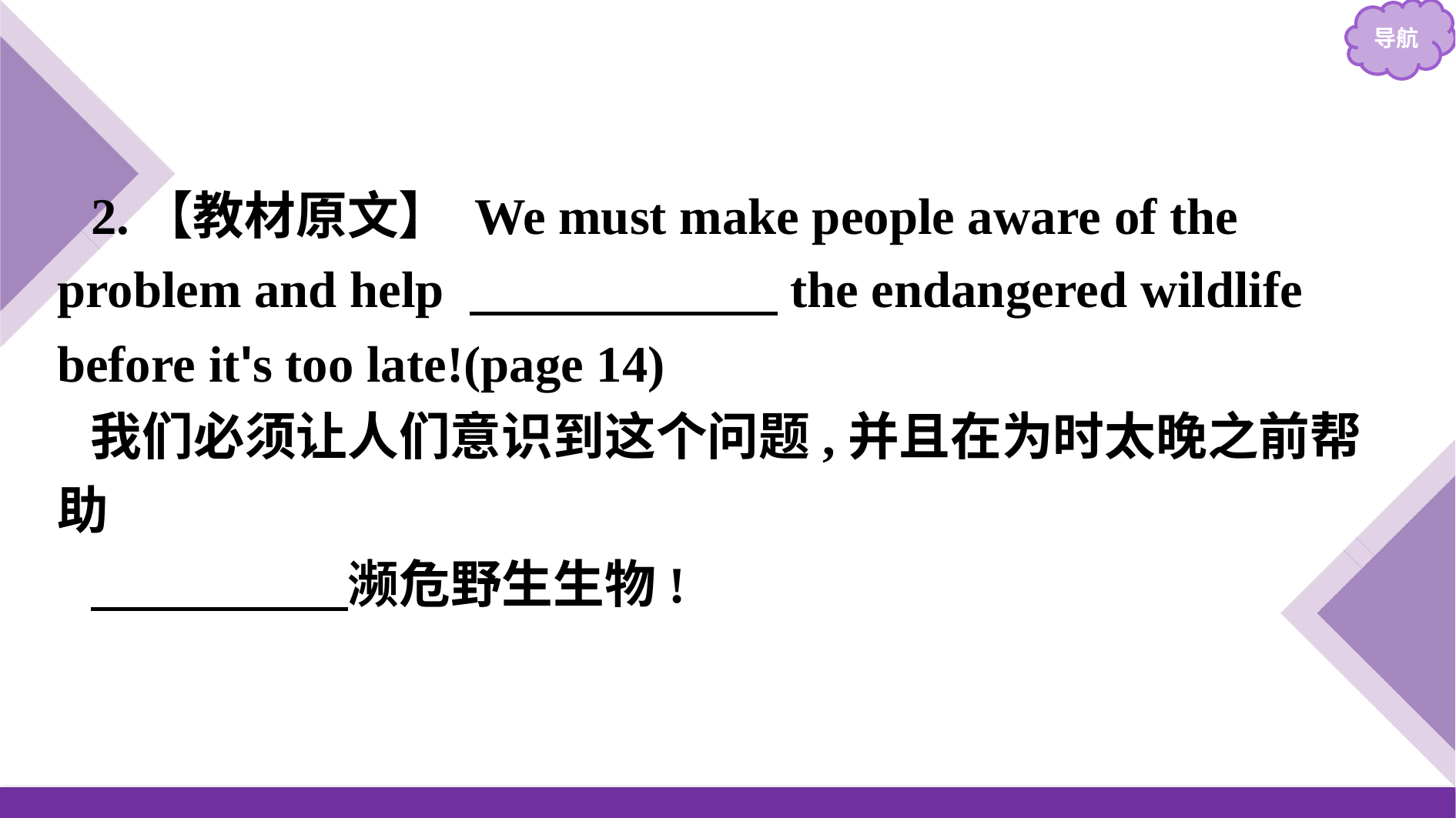

2.【教材原文】 We must make people aware of the problem and help 　　　　　　the endangered wildlife before it's too late!(page 14)
我们必须让人们意识到这个问题,并且在为时太晚之前帮助
　　　　　濒危野生生物!